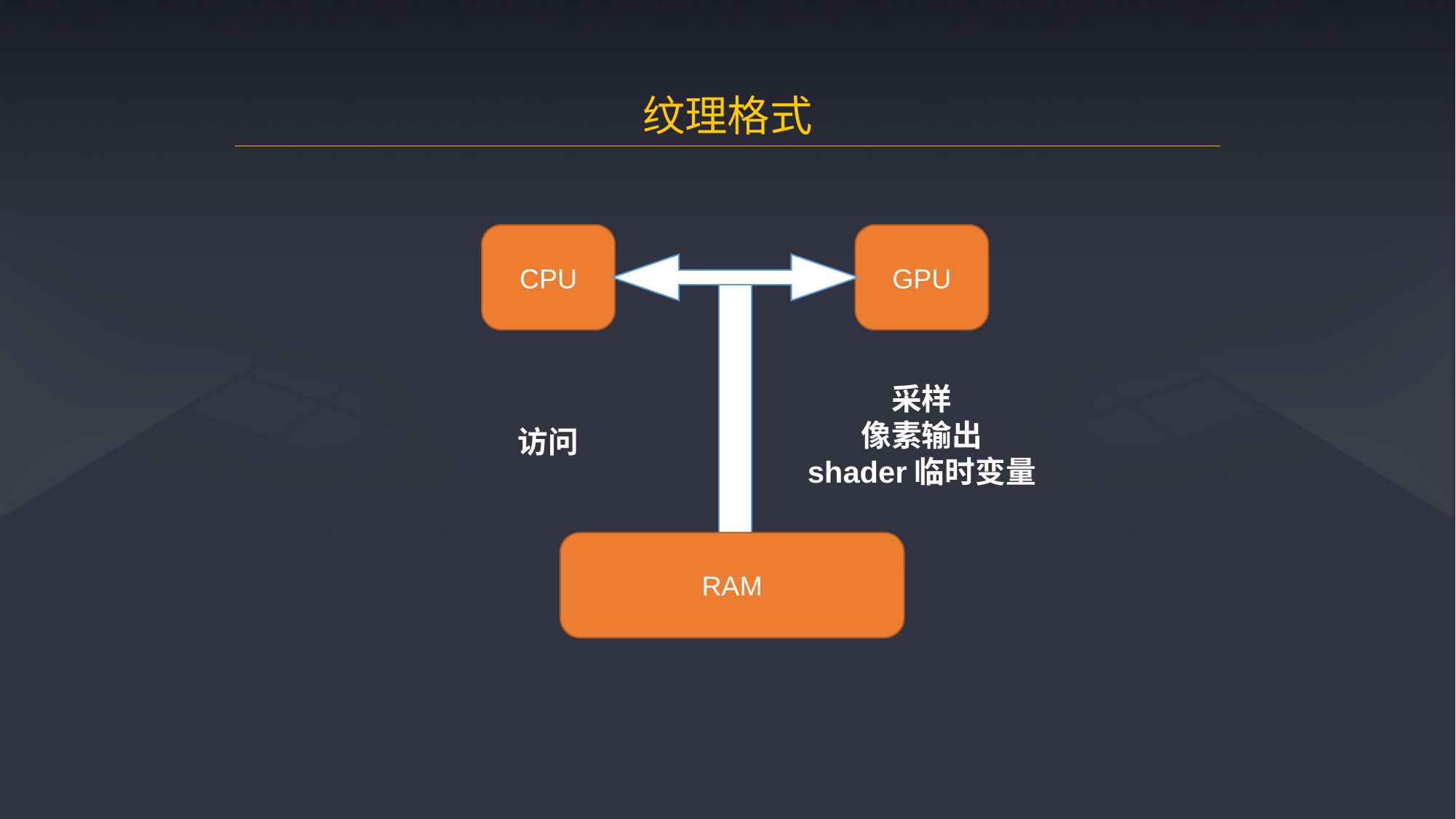

纹理格式

CPU
GPU

采样
像素输出
shader临时变量
访问
RAM